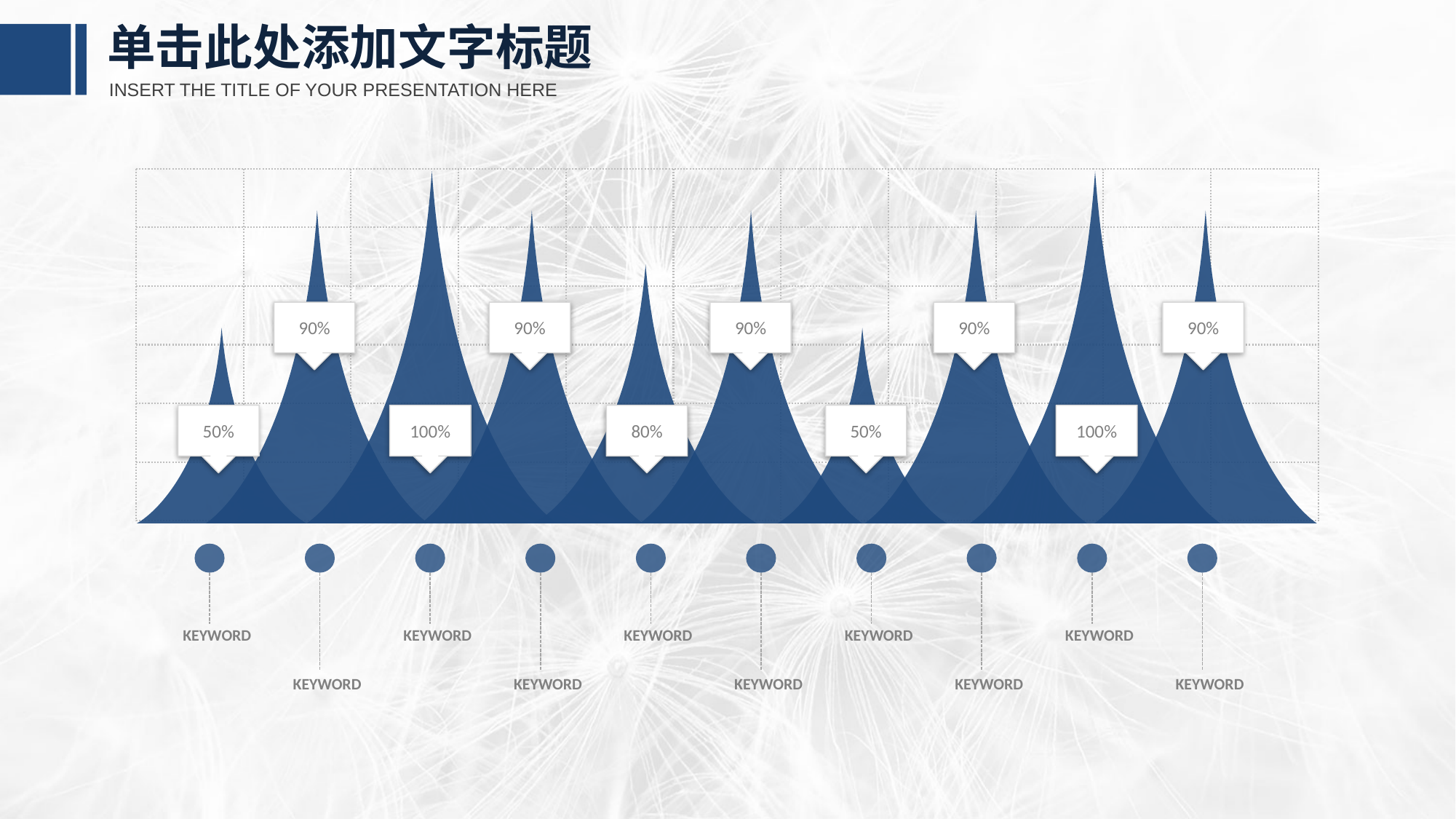

单击此处添加文字标题
INSERT THE TITLE OF YOUR PRESENTATION HERE

90%
90%
90%
90%
90%

50%
100%
80%
50%
100%

KEYWORD
KEYWORD
KEYWORD
KEYWORD
KEYWORD
KEYWORD
KEYWORD
KEYWORD
KEYWORD
KEYWORD